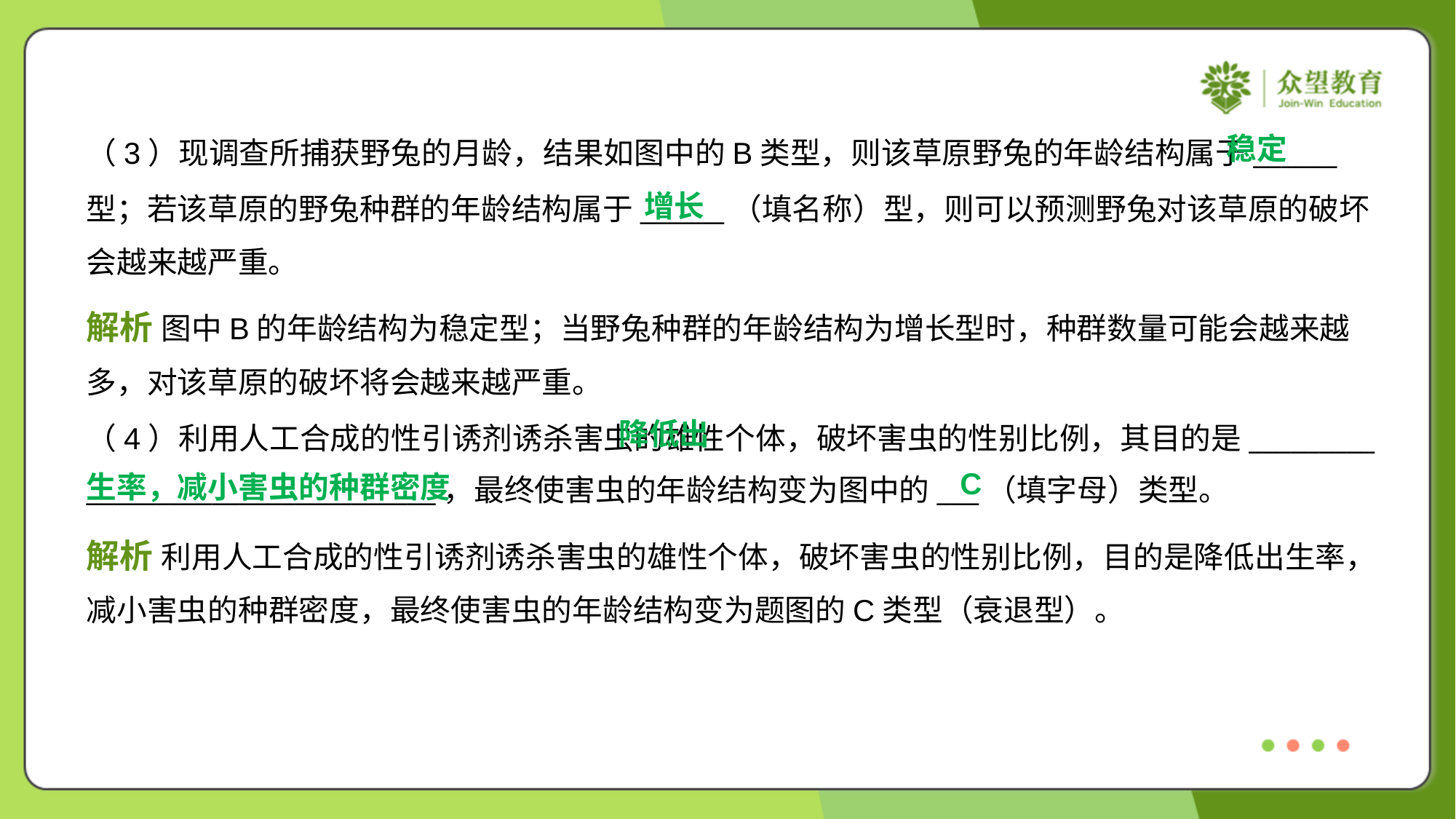

稳定
（3）现调查所捕获野兔的月龄，结果如图中的B类型，则该草原野兔的年龄结构属于______
型；若该草原的野兔种群的年龄结构属于______（填名称）型，则可以预测野兔对该草原的破坏
会越来越严重。
增长
解析 图中B的年龄结构为稳定型；当野兔种群的年龄结构为增长型时，种群数量可能会越来越
多，对该草原的破坏将会越来越严重。
                                                                            降低出
生率，减小害虫的种群密度
（4）利用人工合成的性引诱剂诱杀害虫的雄性个体，破坏害虫的性别比例，其目的是_________
_________________________，最终使害虫的年龄结构变为图中的___（填字母）类型。
C
解析 利用人工合成的性引诱剂诱杀害虫的雄性个体，破坏害虫的性别比例，目的是降低出生率，
减小害虫的种群密度，最终使害虫的年龄结构变为题图的C类型（衰退型）。